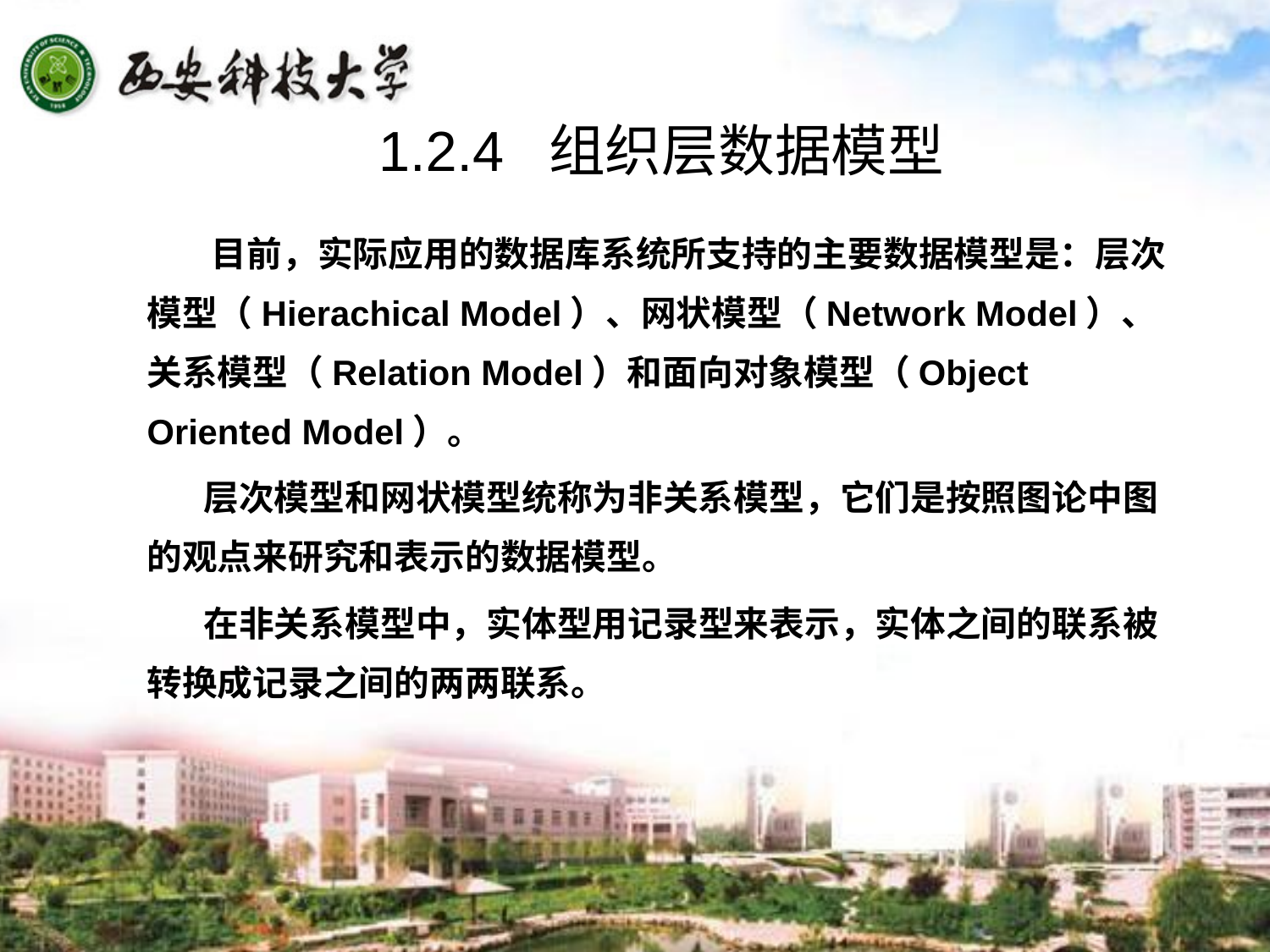

1.2.4  组织层数据模型
       目前，实际应用的数据库系统所支持的主要数据模型是：层次模型（Hierachical Model）、网状模型（Network Model）、关系模型（Relation Model）和面向对象模型（Object Oriented Model）。
      层次模型和网状模型统称为非关系模型，它们是按照图论中图的观点来研究和表示的数据模型。
      在非关系模型中，实体型用记录型来表示，实体之间的联系被转换成记录之间的两两联系。